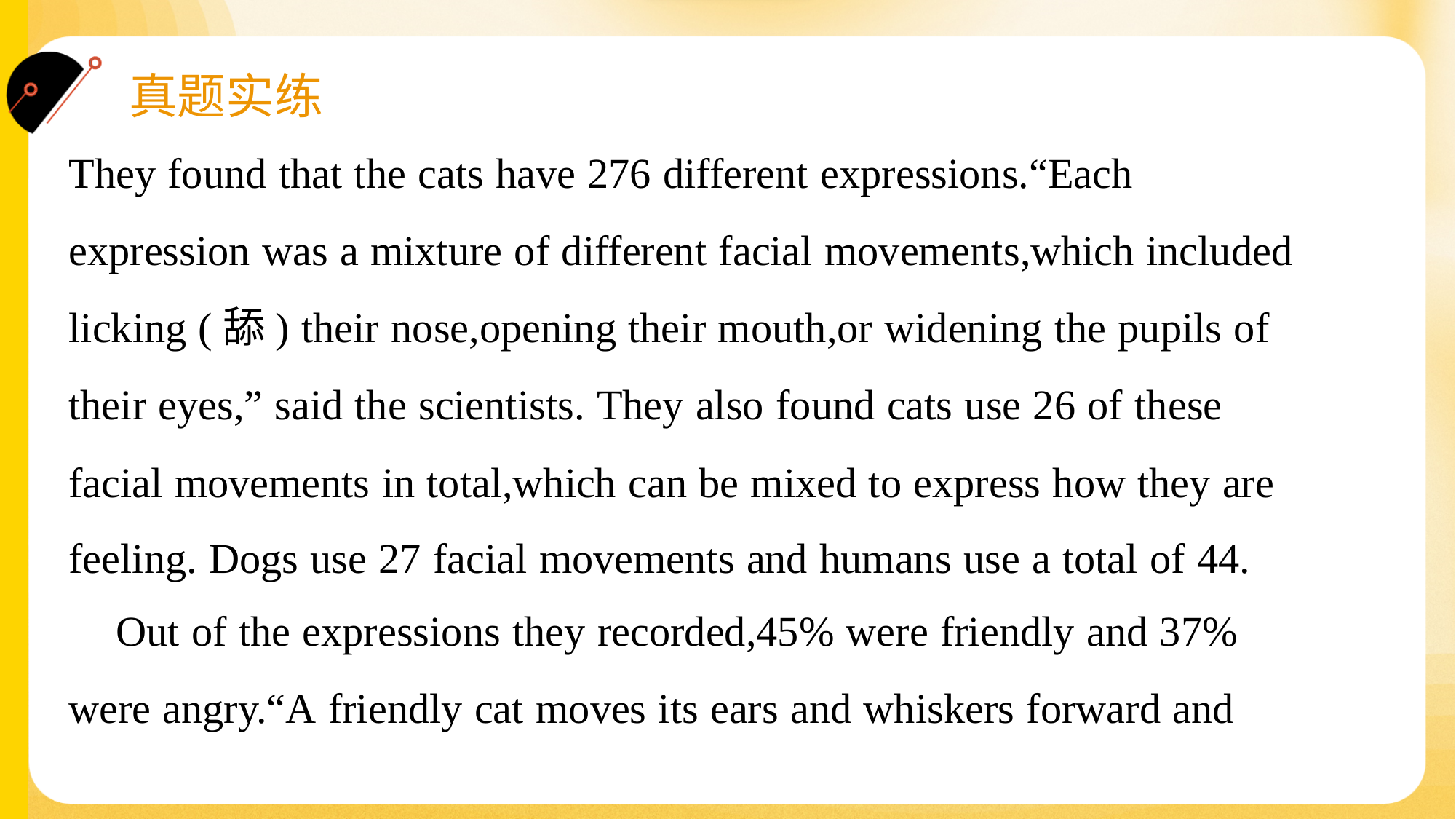

They found that the cats have 276 different expressions.“Each
expression was a mixture of different facial movements,which included
licking (舔) their nose,opening their mouth,or widening the pupils of
their eyes,” said the scientists. They also found cats use 26 of these
facial movements in total,which can be mixed to express how they are
feeling. Dogs use 27 facial movements and humans use a total of 44.#1.2
    Out of the expressions they recorded,45% were friendly and 37%
were angry.“A friendly cat moves its ears and whiskers forward and